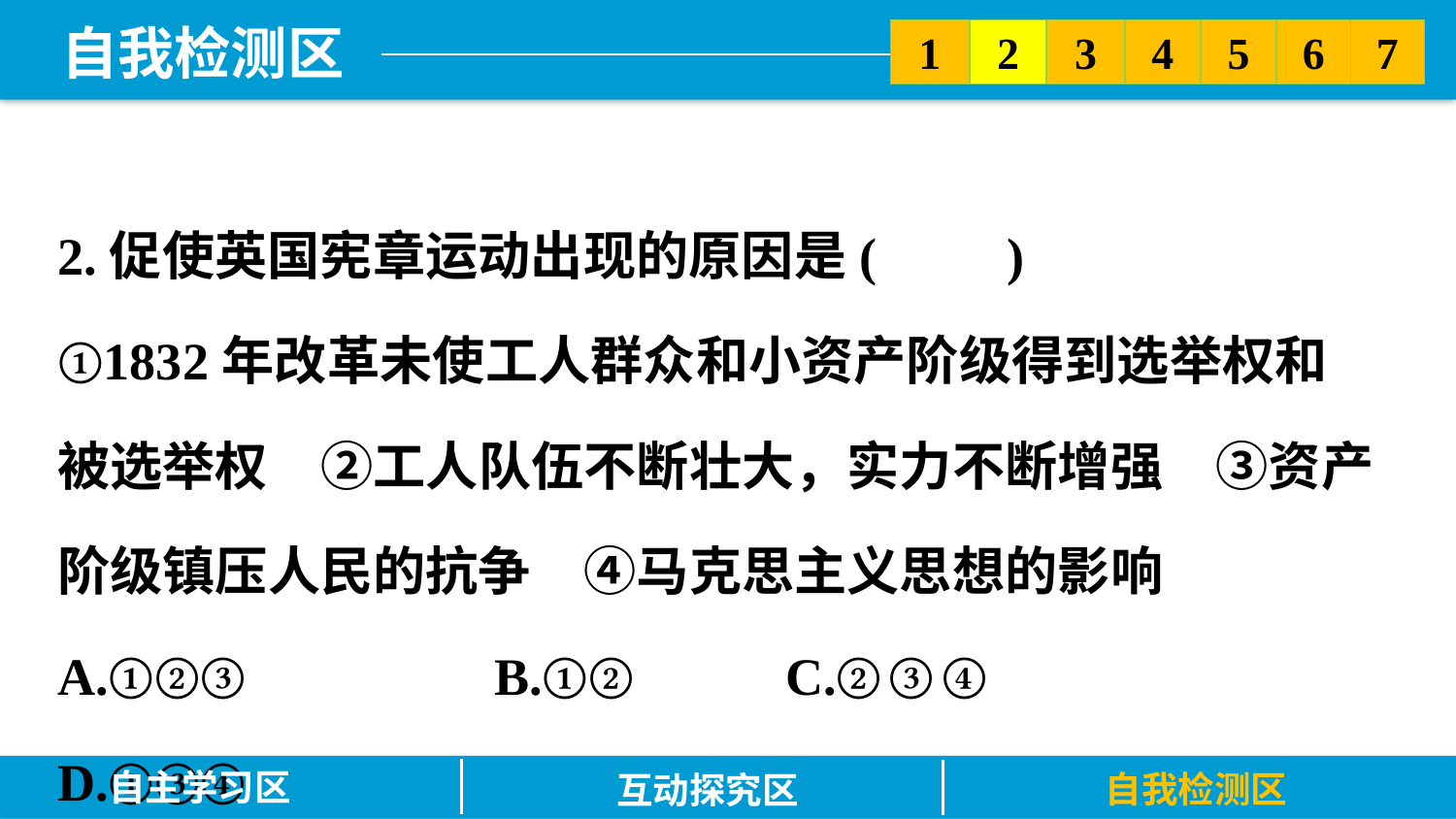

5
6
2
3
7
1
4
2.促使英国宪章运动出现的原因是(　　)
①1832年改革未使工人群众和小资产阶级得到选举权和被选举权　②工人队伍不断壮大，实力不断增强　③资产阶级镇压人民的抗争　④马克思主义思想的影响
A.①②③		B.①②		C.②③④		D.①③④
自主学习区
自我检测区
互动探究区